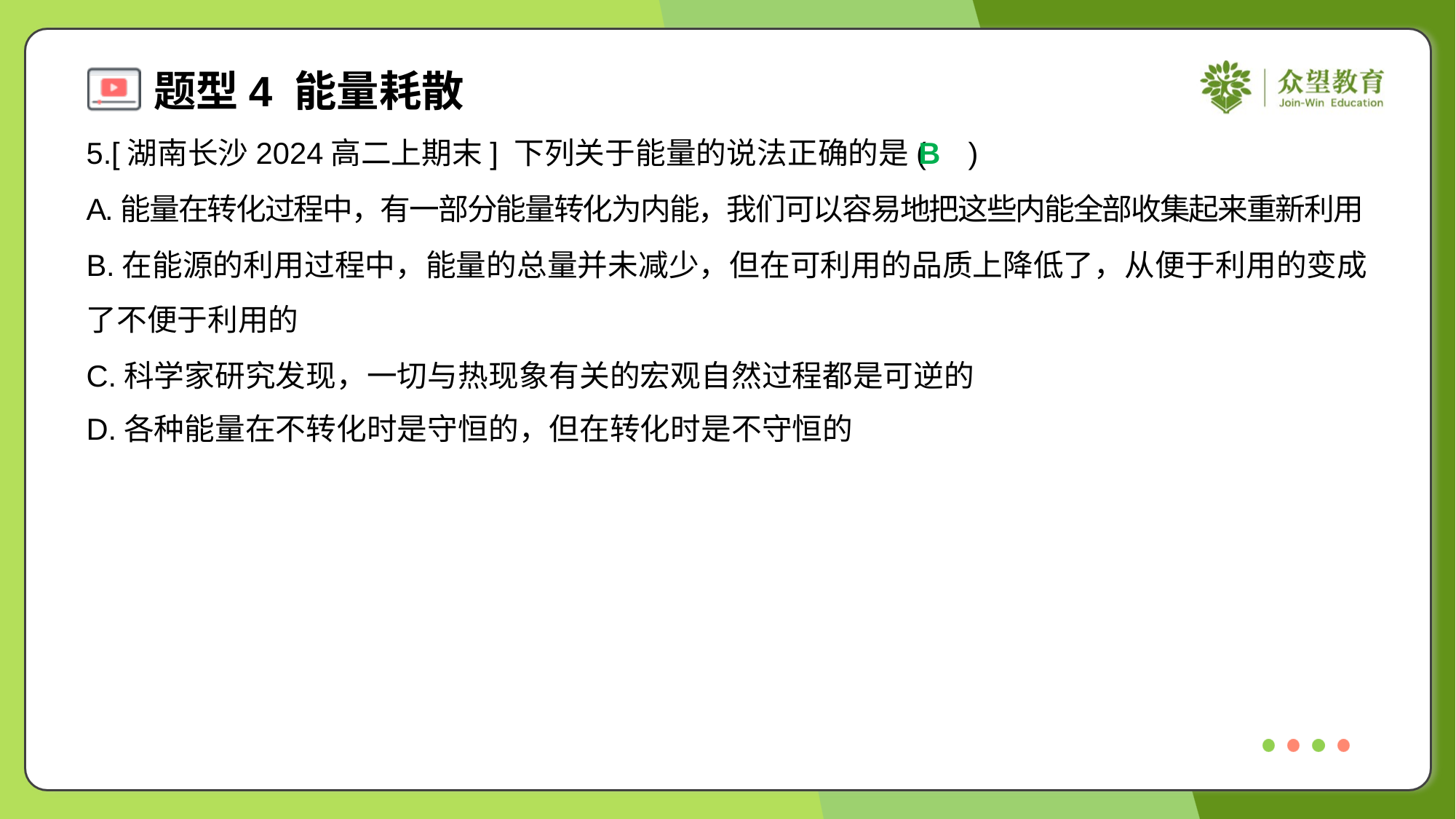

5.[湖南长沙2024高二上期末] 下列关于能量的说法正确的是(     )
B
A.能量在转化过程中，有一部分能量转化为内能，我们可以容易地把这些内能全部收集起来重新利用
B.在能源的利用过程中，能量的总量并未减少，但在可利用的品质上降低了，从便于利用的变成
了不便于利用的
C.科学家研究发现，一切与热现象有关的宏观自然过程都是可逆的
D.各种能量在不转化时是守恒的，但在转化时是不守恒的